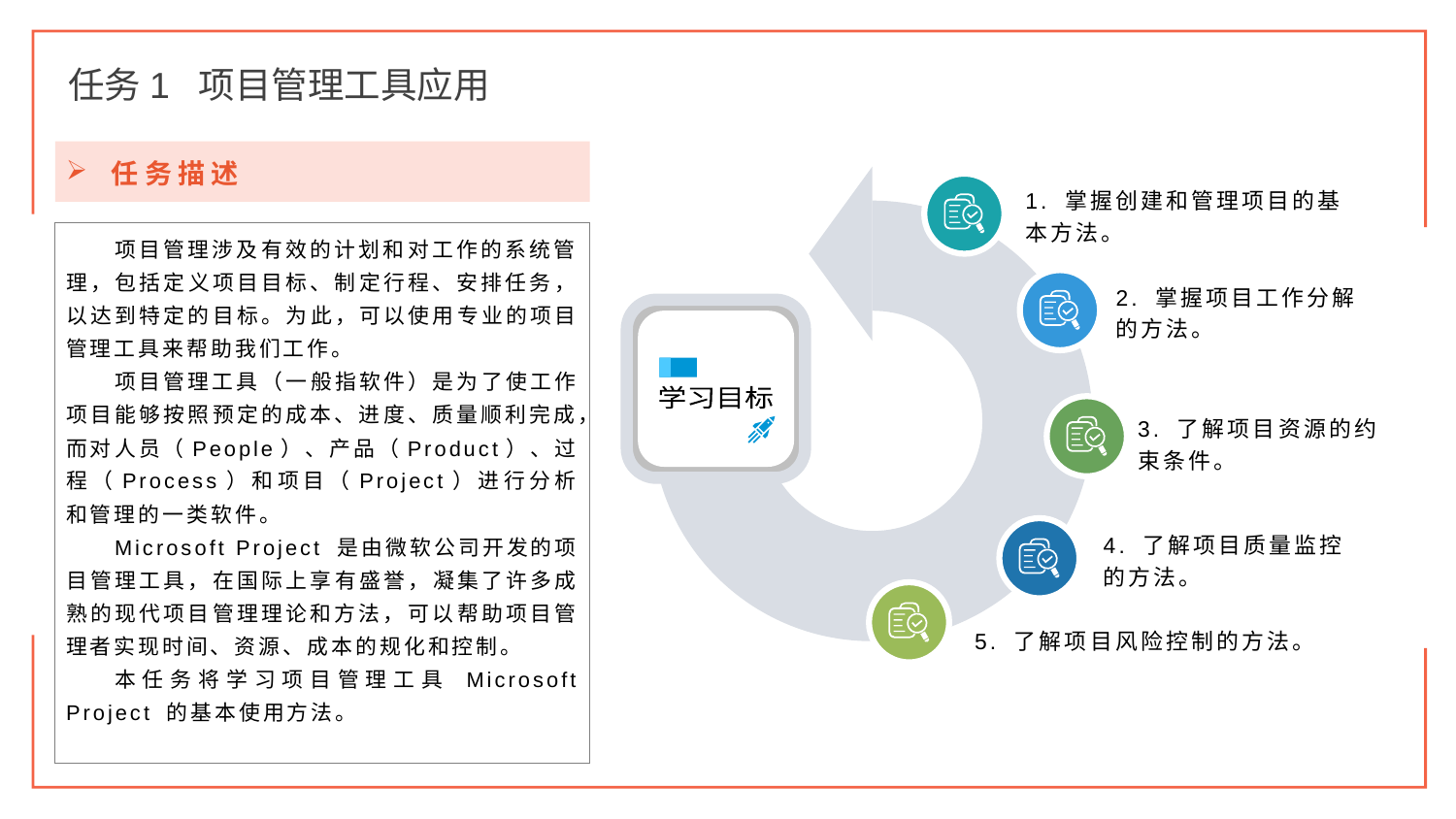

任务1  项目管理工具应用
任务描述
项目管理涉及有效的计划和对工作的系统管理，包括定义项目目标、制定行程、安排任务，以达到特定的目标。为此，可以使用专业的项目管理工具来帮助我们工作。
项目管理工具（一般指软件）是为了使工作项目能够按照预定的成本、进度、质量顺利完成，而对人员（People）、产品（Product）、过程（Process）和项目（Project）进行分析和管理的一类软件。
Microsoft Project 是由微软公司开发的项目管理工具，在国际上享有盛誉，凝集了许多成熟的现代项目管理理论和方法，可以帮助项目管理者实现时间、资源、成本的规化和控制。
本任务将学习项目管理工具 Microsoft Project 的基本使用方法。

1. 掌握创建和管理项目的基本方法。

2. 掌握项目工作分解的方法。

学习目标

3. 了解项目资源的约束条件。

4. 了解项目质量监控的方法。

5. 了解项目风险控制的方法。